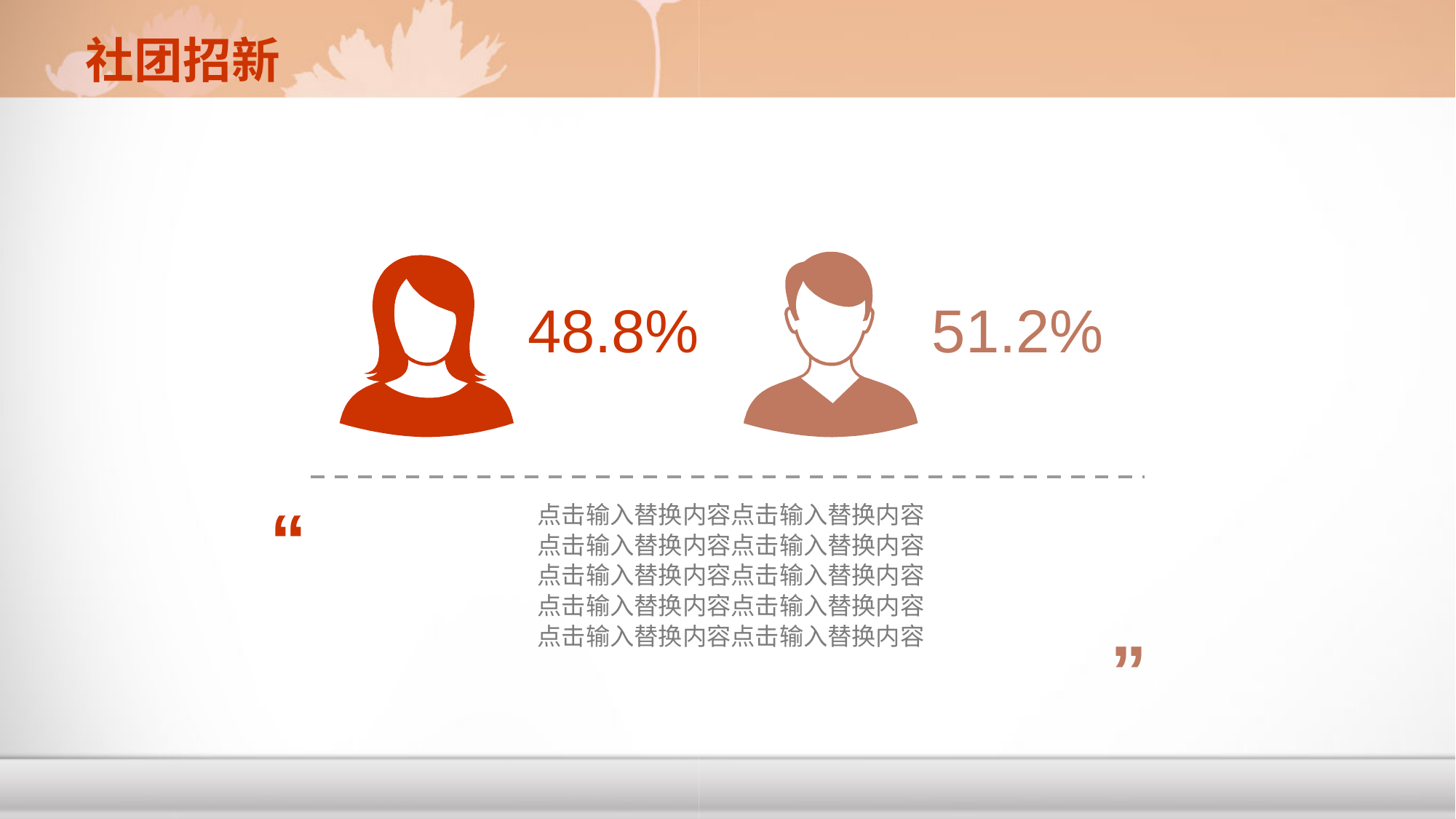

社团招新

48.8%
51.2%

点击输入替换内容点击输入替换内容
点击输入替换内容点击输入替换内容
点击输入替换内容点击输入替换内容
点击输入替换内容点击输入替换内容
点击输入替换内容点击输入替换内容

“
”